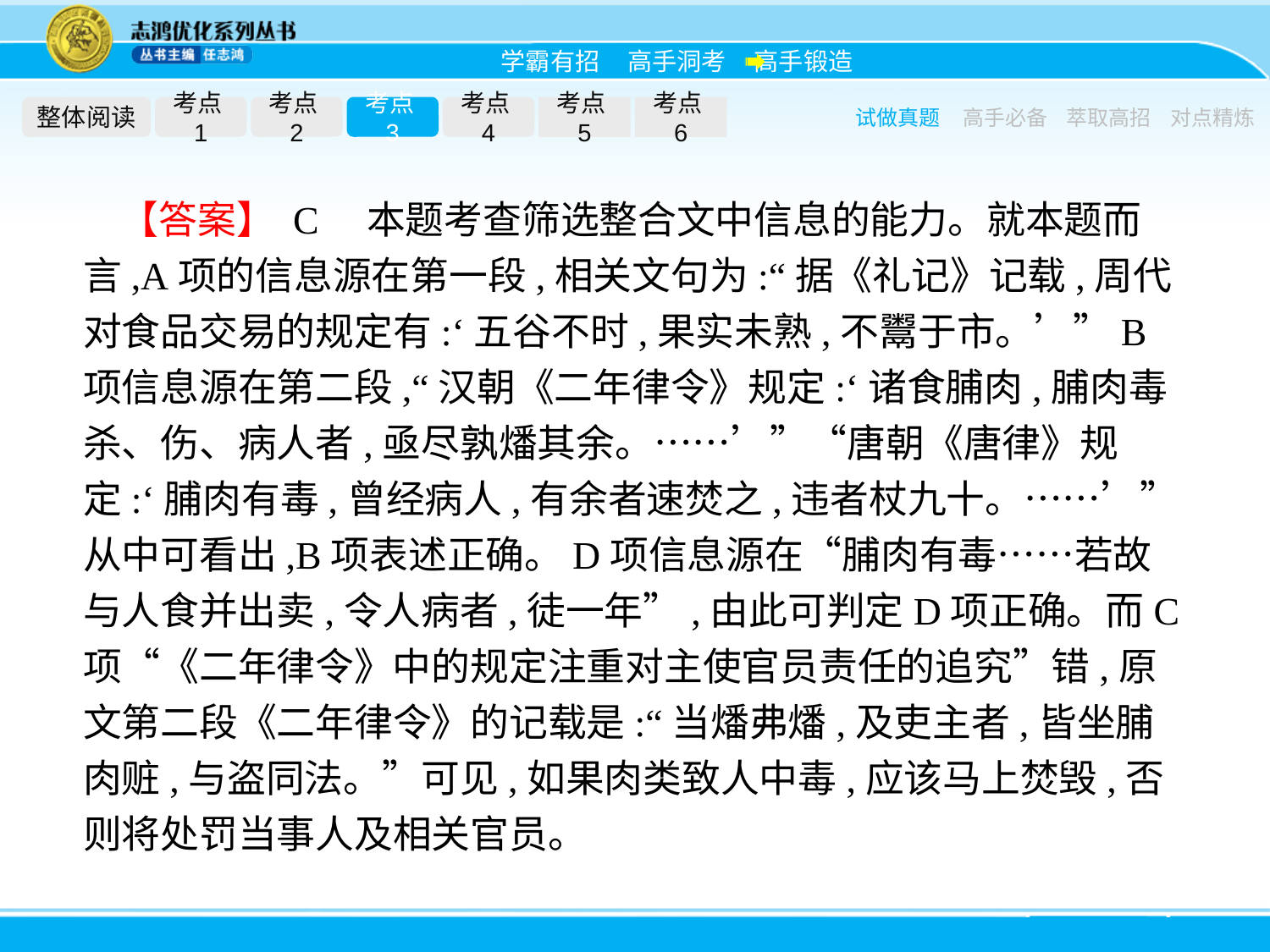

整体阅读
考点1
考点2
考点3
考点4
考点5
考点6
试做真题
高手必备
萃取高招
对点精炼
【答案】 C　本题考查筛选整合文中信息的能力。就本题而言,A项的信息源在第一段,相关文句为:“据《礼记》记载,周代对食品交易的规定有:‘五谷不时,果实未熟,不鬻于市。’”B项信息源在第二段,“汉朝《二年律令》规定:‘诸食脯肉,脯肉毒杀、伤、病人者,亟尽孰燔其余。……’”“唐朝《唐律》规定:‘脯肉有毒,曾经病人,有余者速焚之,违者杖九十。……’”从中可看出,B项表述正确。D项信息源在“脯肉有毒……若故与人食并出卖,令人病者,徒一年”,由此可判定D项正确。而C项“《二年律令》中的规定注重对主使官员责任的追究”错,原文第二段《二年律令》的记载是:“当燔弗燔,及吏主者,皆坐脯肉赃,与盗同法。”可见,如果肉类致人中毒,应该马上焚毁,否则将处罚当事人及相关官员。